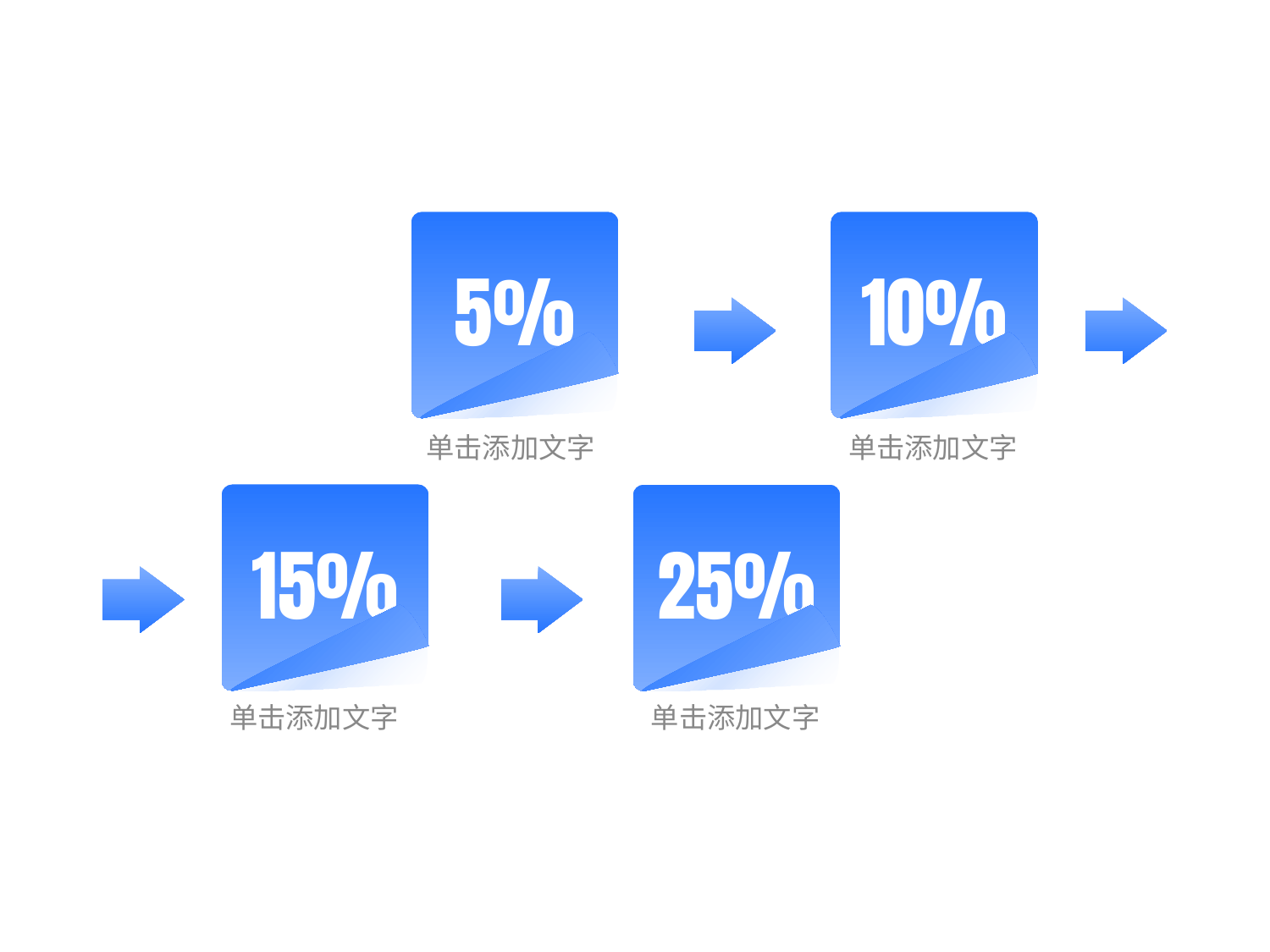

5%

10%

单击添加文字
单击添加文字

15%

25%

单击添加文字
单击添加文字